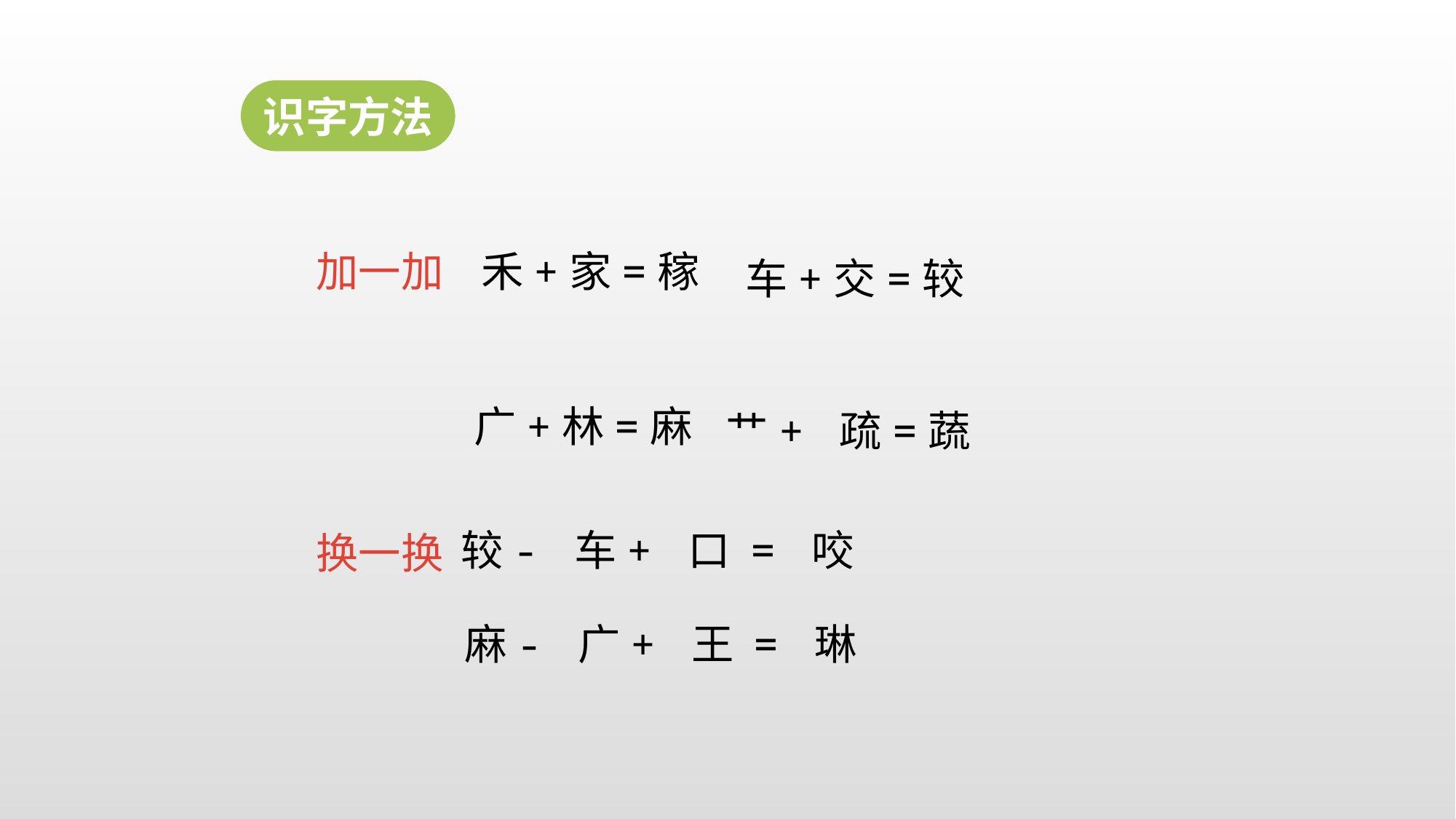

识字方法
加一加
禾+家=稼
车+交=较
广+林=麻
艹+ 疏=蔬
较- 车+ 口 = 咬
换一换
麻- 广+ 王 = 琳